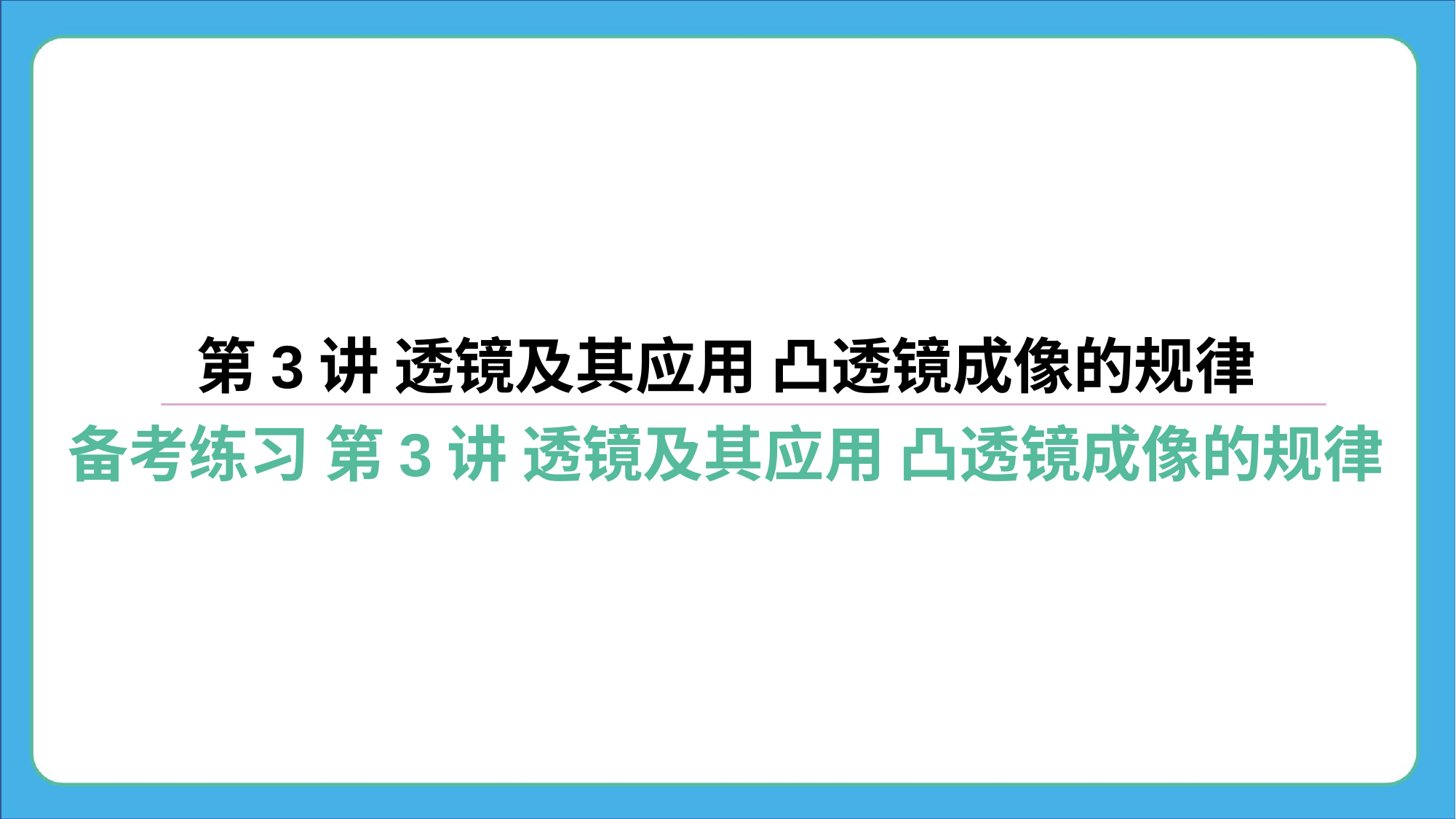

第3讲 透镜及其应用 凸透镜成像的规律
备考练习 第3讲 透镜及其应用 凸透镜成像的规律